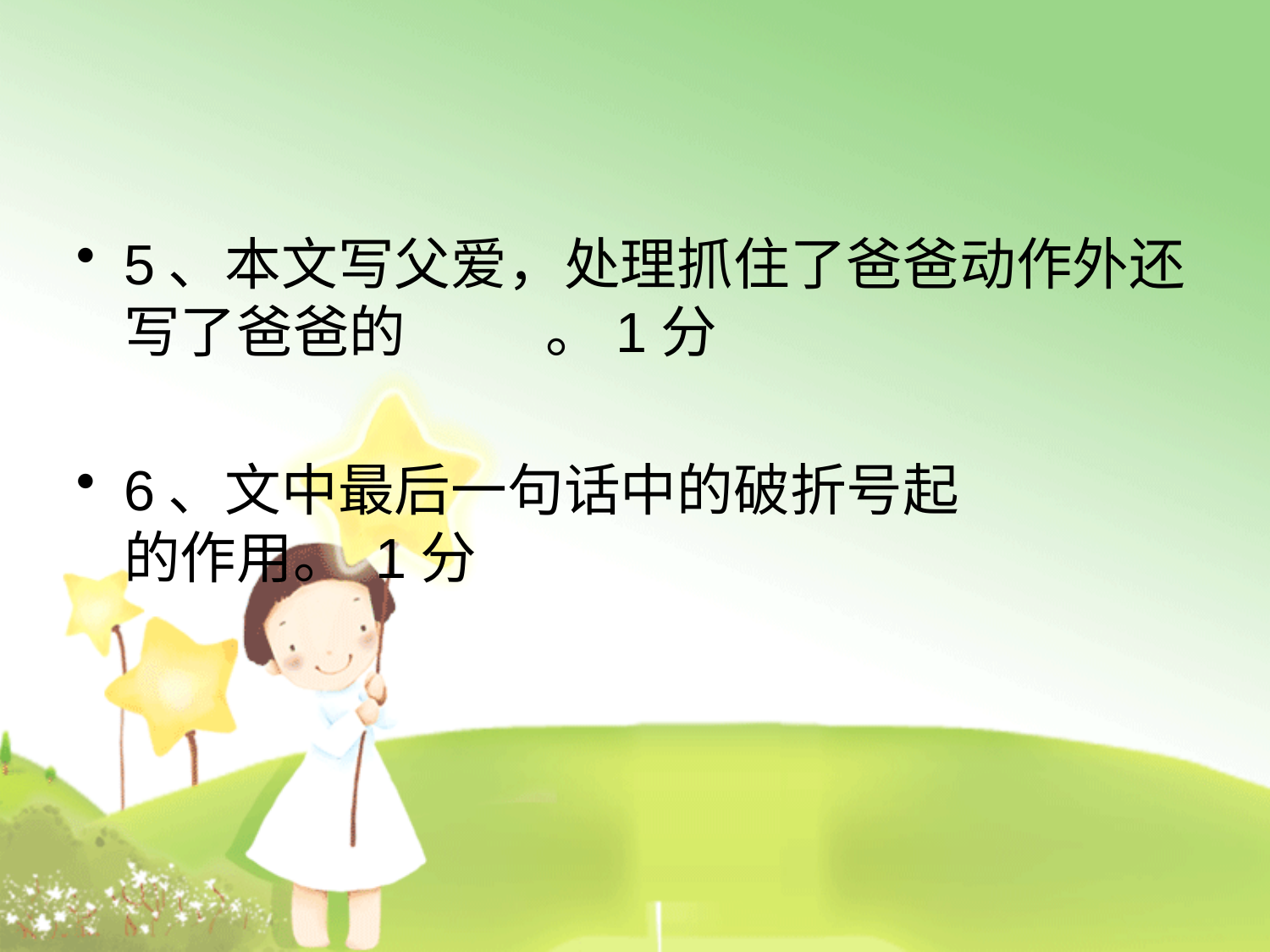

5、本文写父爱，处理抓住了爸爸动作外还写了爸爸的           。1分

6、文中最后一句话中的破折号起                   的作用。 1分